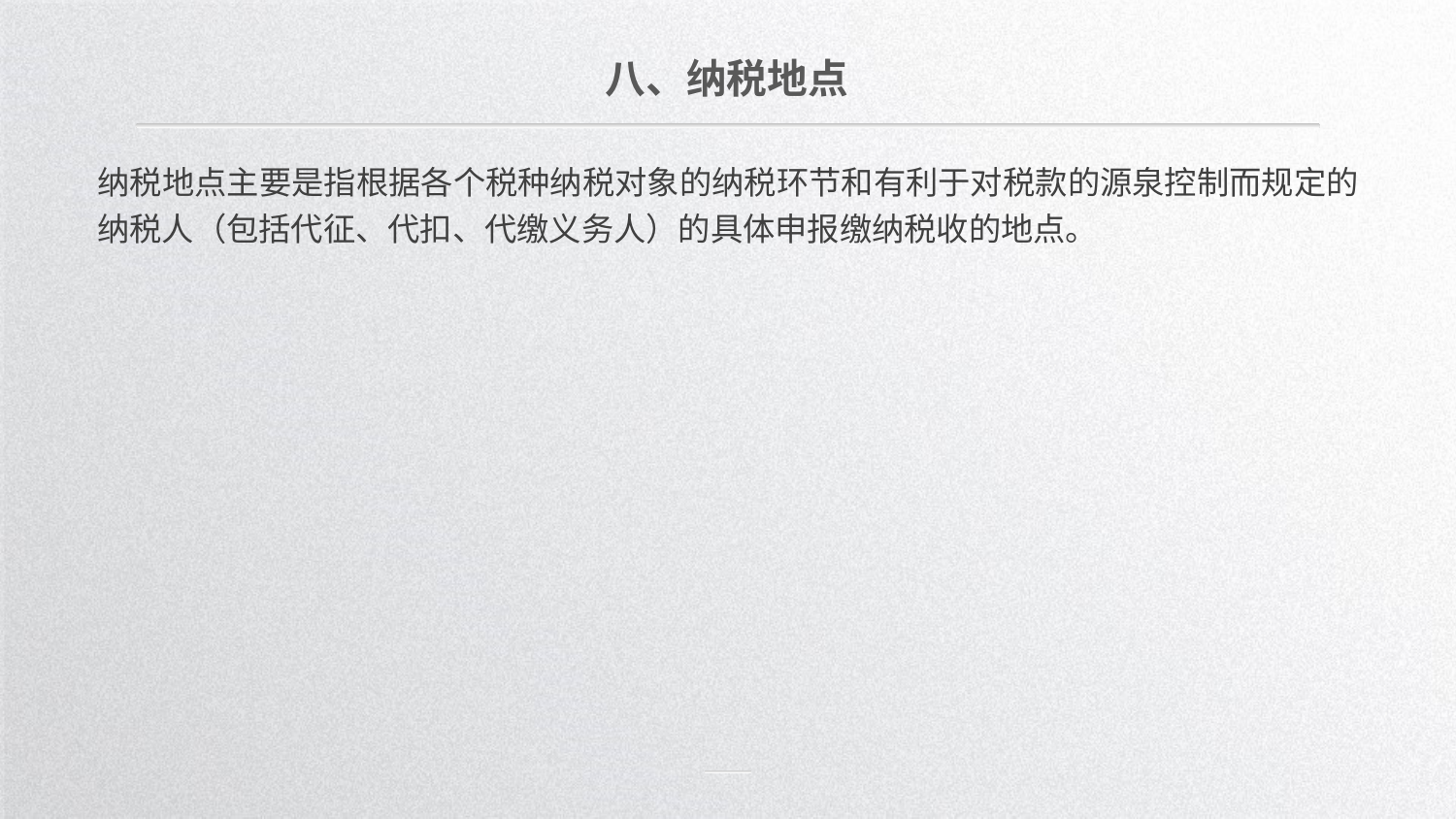

八、纳税地点
纳税地点主要是指根据各个税种纳税对象的纳税环节和有利于对税款的源泉控制而规定的纳税人（包括代征、代扣、代缴义务人）的具体申报缴纳税收的地点。